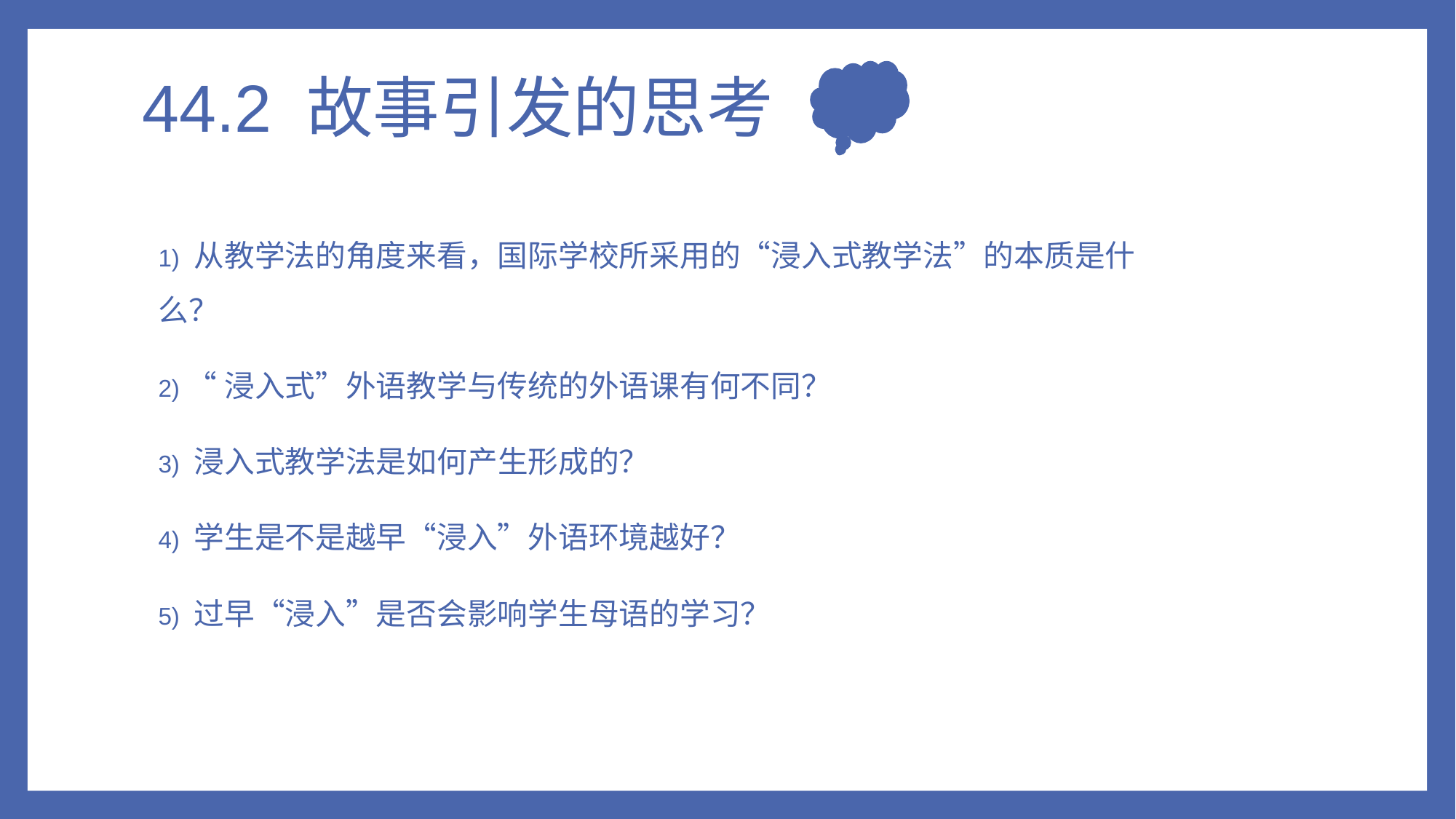

# 44.2 故事引发的思考

 从教学法的角度来看，国际学校所采用的“浸入式教学法”的本质是什么？
 “浸入式”外语教学与传统的外语课有何不同？
 浸入式教学法是如何产生形成的？
 学生是不是越早“浸入”外语环境越好？
 过早“浸入”是否会影响学生母语的学习？